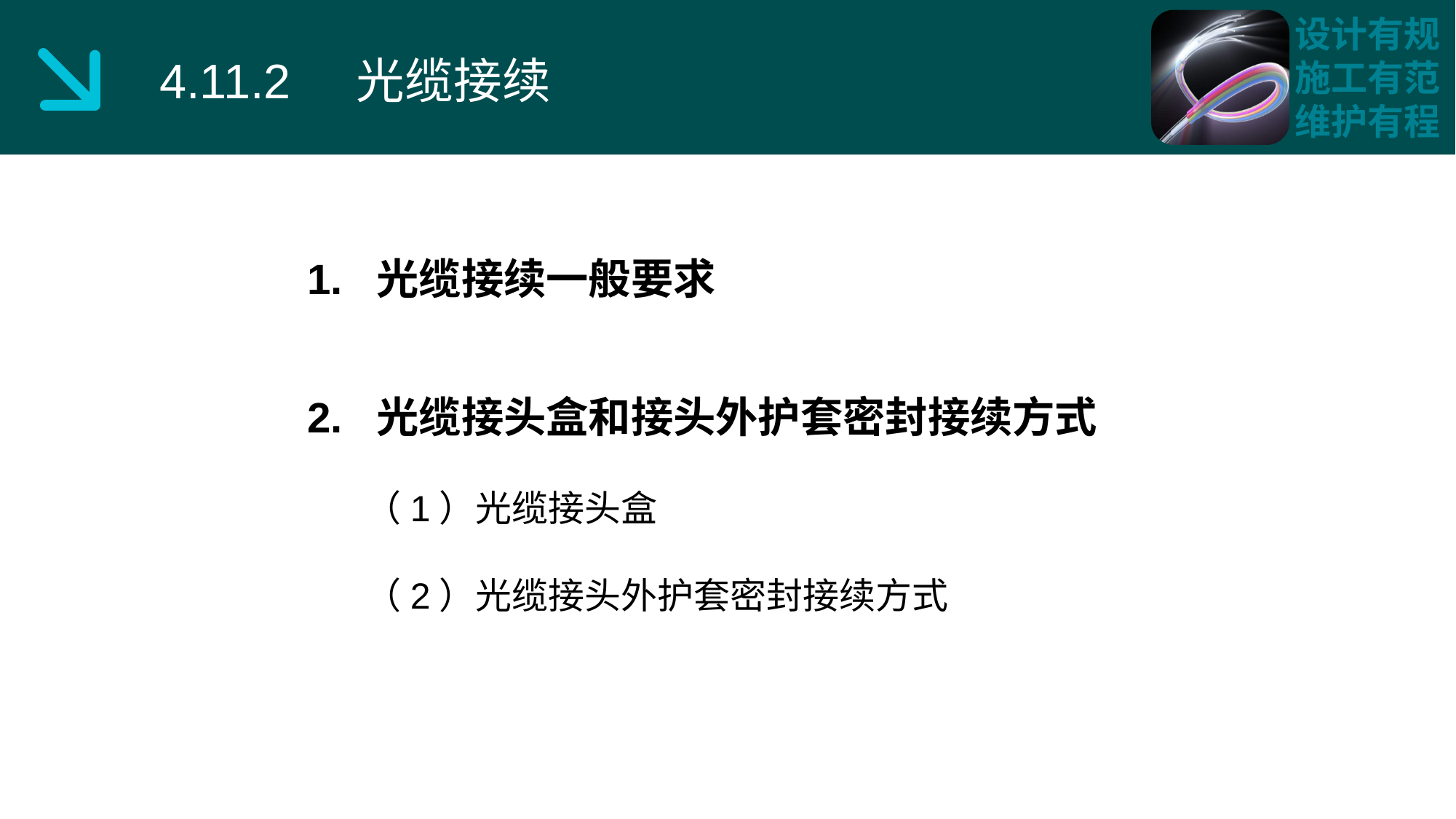

4.11.2    光缆接续

1.  光缆接续一般要求

2.  光缆接头盒和接头外护套密封接续方式

      （1）光缆接头盒

      （2）光缆接头外护套密封接续方式